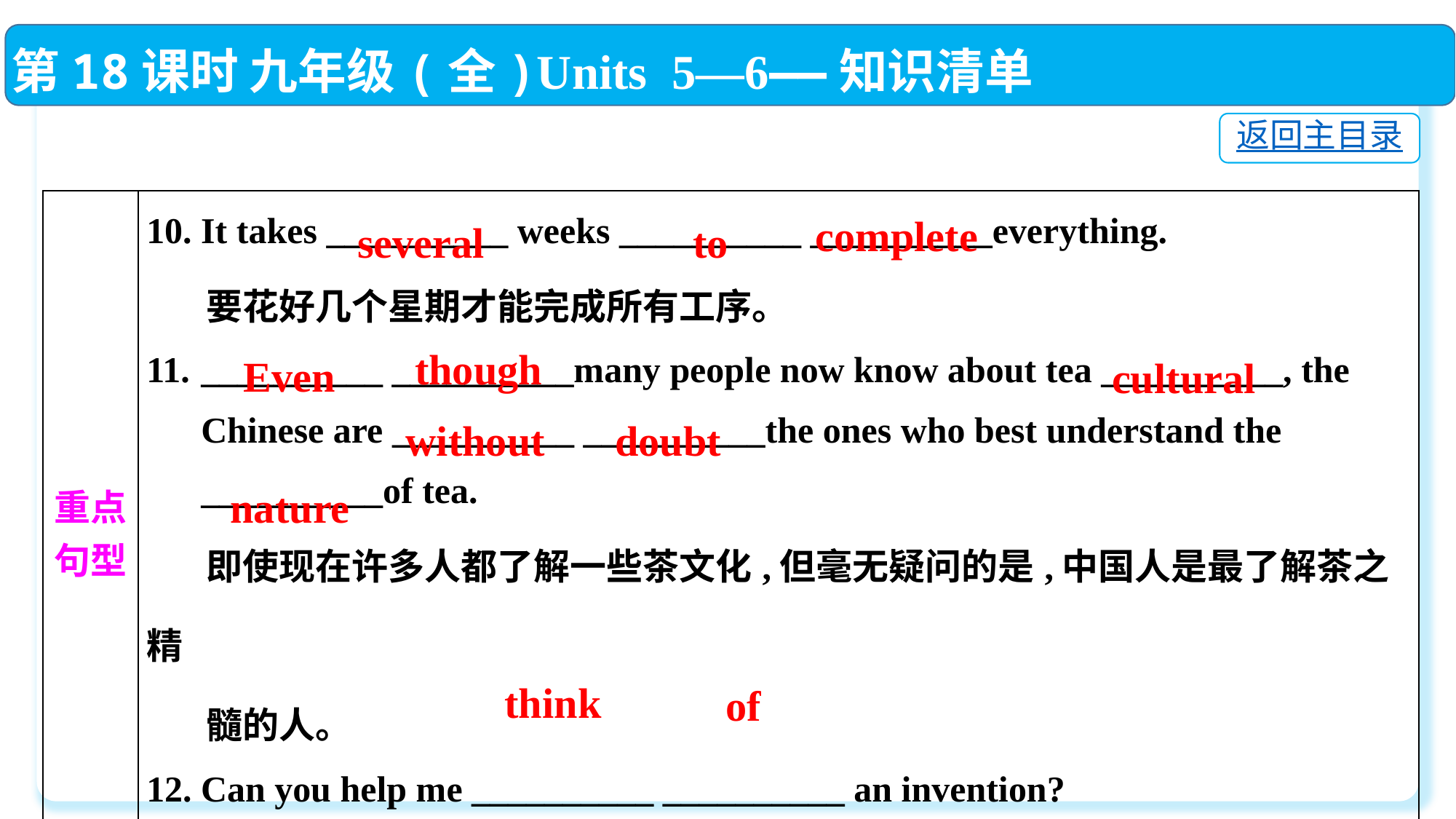

第18课时 九年级(全)Units  5—6——知识清单

返回主目录
| 重点 句型 | 10. It takes \_\_\_\_\_\_\_\_\_\_ weeks \_\_\_\_\_\_\_\_\_\_ \_\_\_\_\_\_\_\_\_\_everything. 要花好几个星期才能完成所有工序。 \_\_\_\_\_\_\_\_\_\_ \_\_\_\_\_\_\_\_\_\_many people now know about tea \_\_\_\_\_\_\_\_\_\_, the Chinese are \_\_\_\_\_\_\_\_\_\_ \_\_\_\_\_\_\_\_\_\_the ones who best understand the \_\_\_\_\_\_\_\_\_\_of tea. 即使现在许多人都了解一些茶文化,但毫无疑问的是,中国人是最了解茶之精 髓的人。 12. Can you help me \_\_\_\_\_\_\_\_\_\_ \_\_\_\_\_\_\_\_\_\_ an invention? 你能帮我想一种发明吗? |
| --- | --- |
complete
several
to
though
Even
cultural
doubt
without
nature
think
of